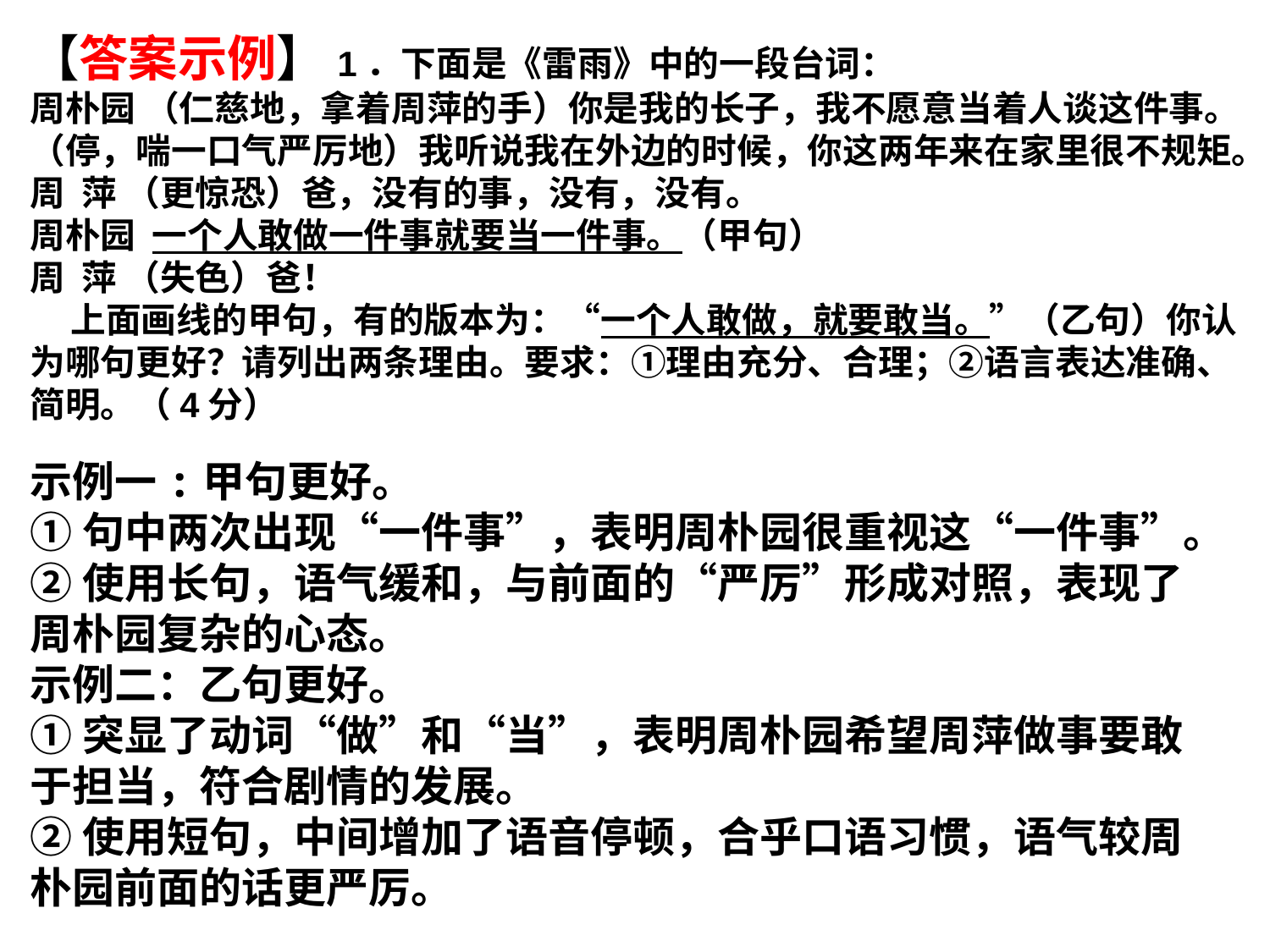

【答案示例】1．下面是《雷雨》中的一段台词：
周朴园 （仁慈地，拿着周萍的手）你是我的长子，我不愿意当着人谈这件事。（停，喘一口气严厉地）我听说我在外边的时候，你这两年来在家里很不规矩。
周  萍 （更惊恐）爸，没有的事，没有，没有。
周朴园  一个人敢做一件事就要当一件事。（甲句）
周  萍 （失色）爸！
    上面画线的甲句，有的版本为：“一个人敢做，就要敢当。”（乙句）你认为哪句更好？请列出两条理由。要求：①理由充分、合理；②语言表达准确、简明。（4分）
示例一:甲句更好。
①句中两次出现“一件事”，表明周朴园很重视这“一件事”。
②使用长句，语气缓和，与前面的“严厉”形成对照，表现了周朴园复杂的心态。
示例二：乙句更好。
①突显了动词“做”和“当”，表明周朴园希望周萍做事要敢于担当，符合剧情的发展。
②使用短句，中间增加了语音停顿，合乎口语习惯，语气较周朴园前面的话更严厉。